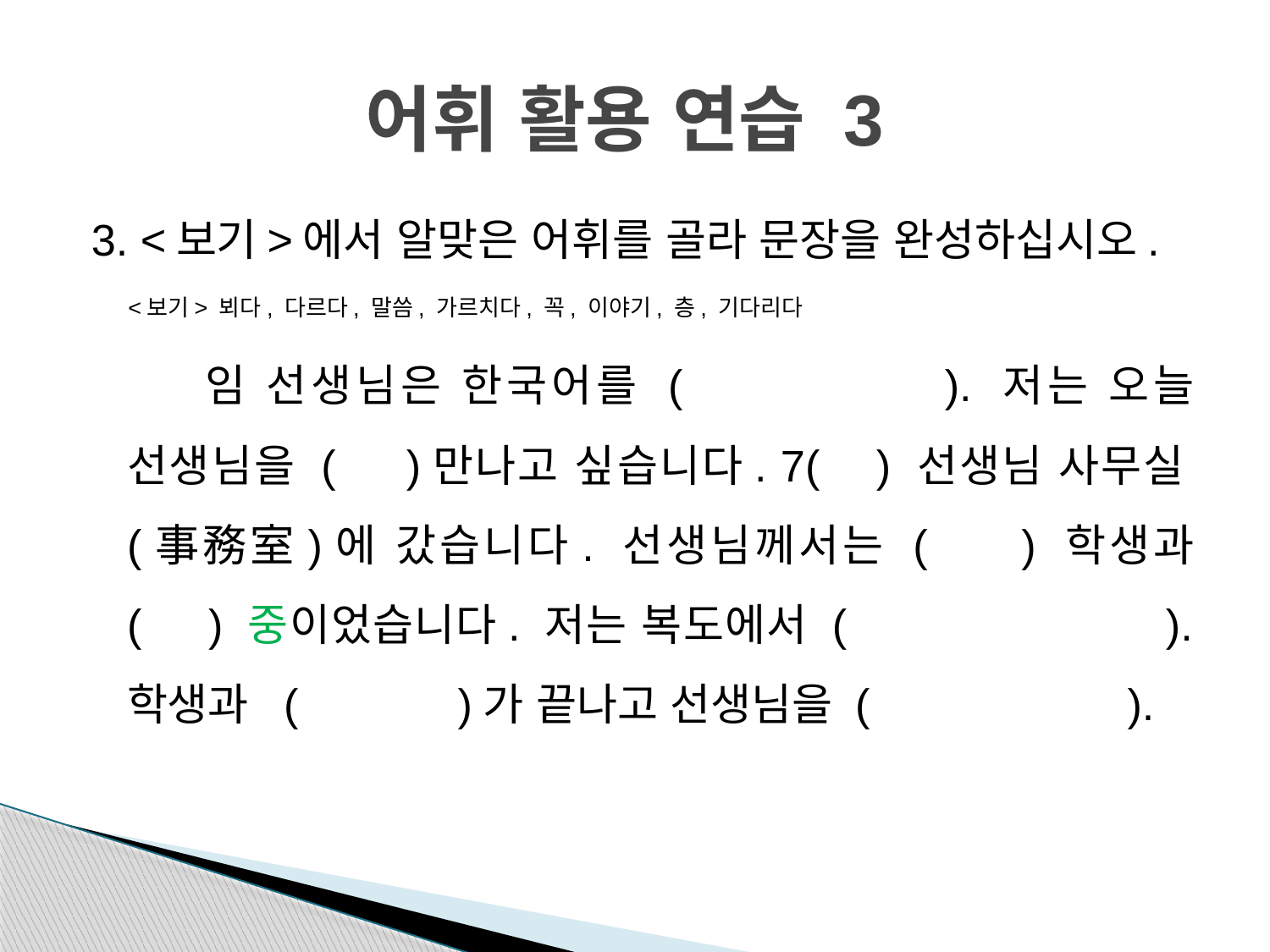

# 어휘 활용 연습 3
3. <보기>에서 알맞은 어휘를 골라 문장을 완성하십시오.
   <보기> 뵈다, 다르다, 말씀, 가르치다, 꼭, 이야기, 층, 기다리다
      임 선생님은 한국어를 (                ). 저는 오늘 선생님을 (     )만나고 싶습니다. 7(    ) 선생님 사무실(事務室)에 갔습니다. 선생님께서는 (      ) 학생과 (     ) 중이었습니다. 저는 복도에서 (                        ). 학생과  (             )가 끝나고 선생님을 (                     ).